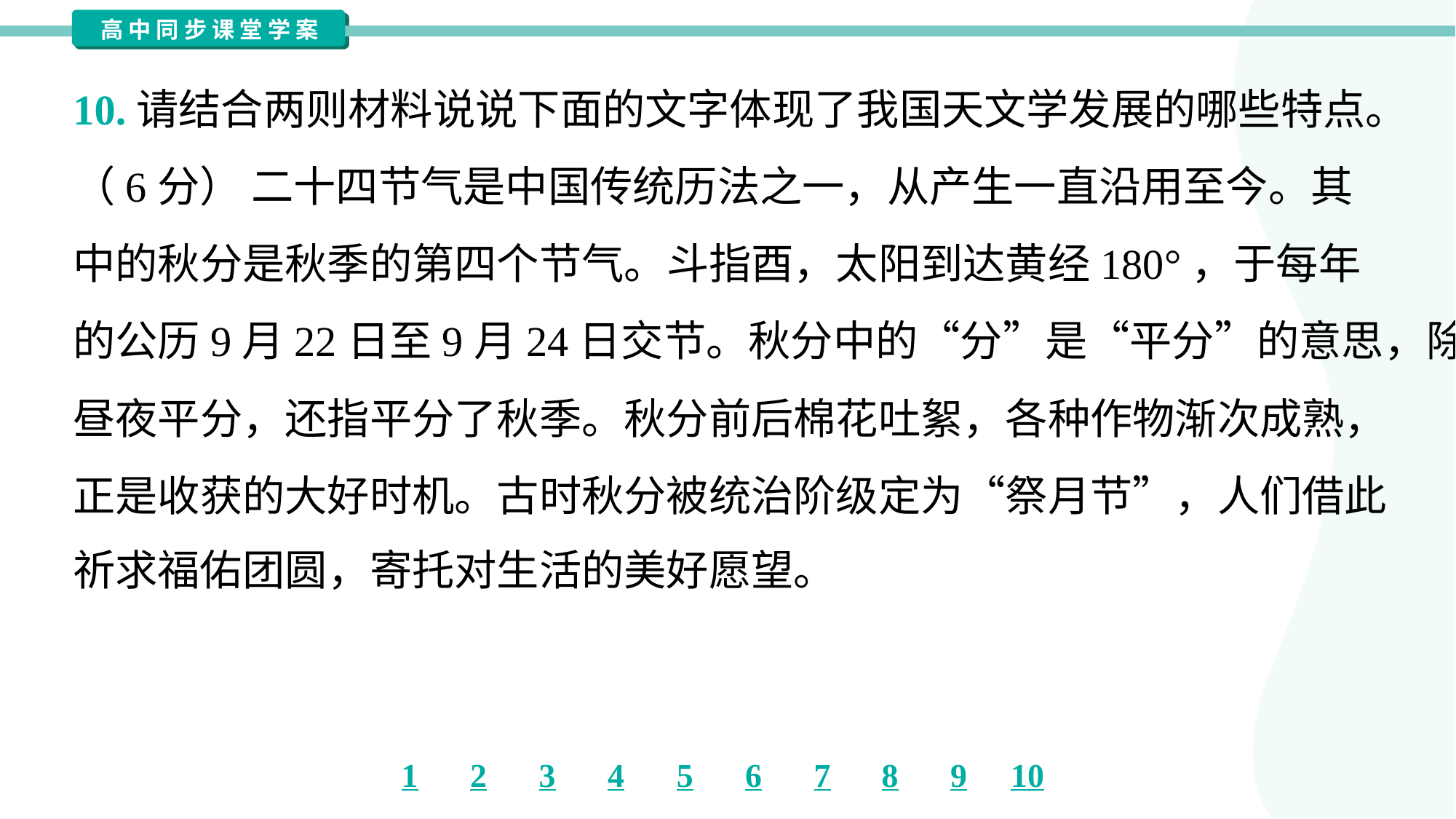

10.请结合两则材料说说下面的文字体现了我国天文学发展的哪些特点。
（6分） 二十四节气是中国传统历法之一，从产生一直沿用至今。其
中的秋分是秋季的第四个节气。斗指酉，太阳到达黄经180°，于每年
的公历9月22日至9月24日交节。秋分中的“分”是“平分”的意思，除了指
昼夜平分，还指平分了秋季。秋分前后棉花吐絮，各种作物渐次成熟，
正是收获的大好时机。古时秋分被统治阶级定为“祭月节”，人们借此
祈求福佑团圆，寄托对生活的美好愿望。